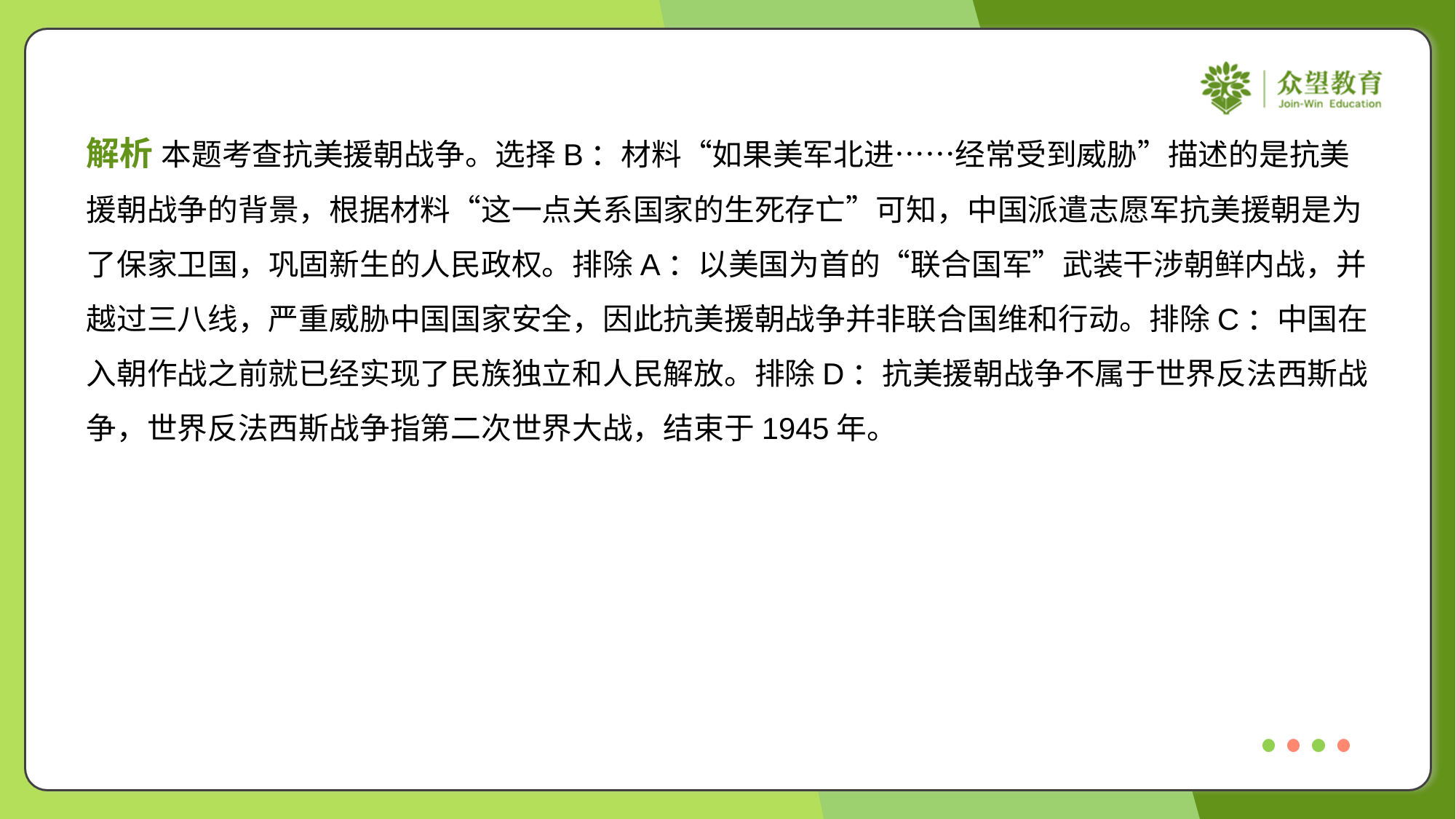

解析 本题考查抗美援朝战争。选择B：材料“如果美军北进……经常受到威胁”描述的是抗美
援朝战争的背景，根据材料“这一点关系国家的生死存亡”可知，中国派遣志愿军抗美援朝是为
了保家卫国，巩固新生的人民政权。排除A：以美国为首的“联合国军”武装干涉朝鲜内战，并
越过三八线，严重威胁中国国家安全，因此抗美援朝战争并非联合国维和行动。排除C：中国在
入朝作战之前就已经实现了民族独立和人民解放。排除D：抗美援朝战争不属于世界反法西斯战
争，世界反法西斯战争指第二次世界大战，结束于1945年。